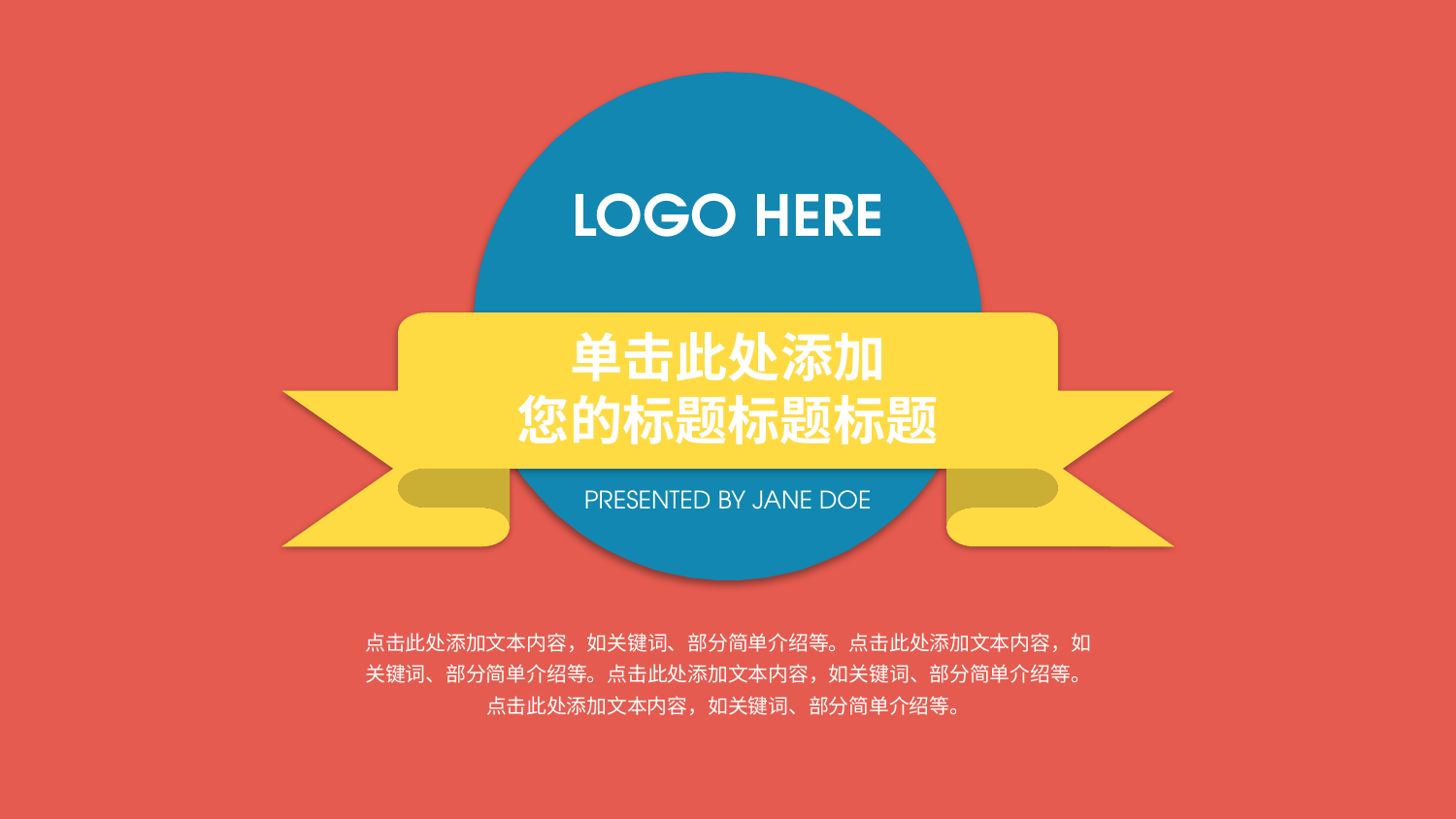

LOGO HERE

单击此处添加
您的标题标题标题
PRESENTED BY JANE DOE
点击此处添加文本内容，如关键词、部分简单介绍等。点击此处添加文本内容，如关键词、部分简单介绍等。点击此处添加文本内容，如关键词、部分简单介绍等。点击此处添加文本内容，如关键词、部分简单介绍等。